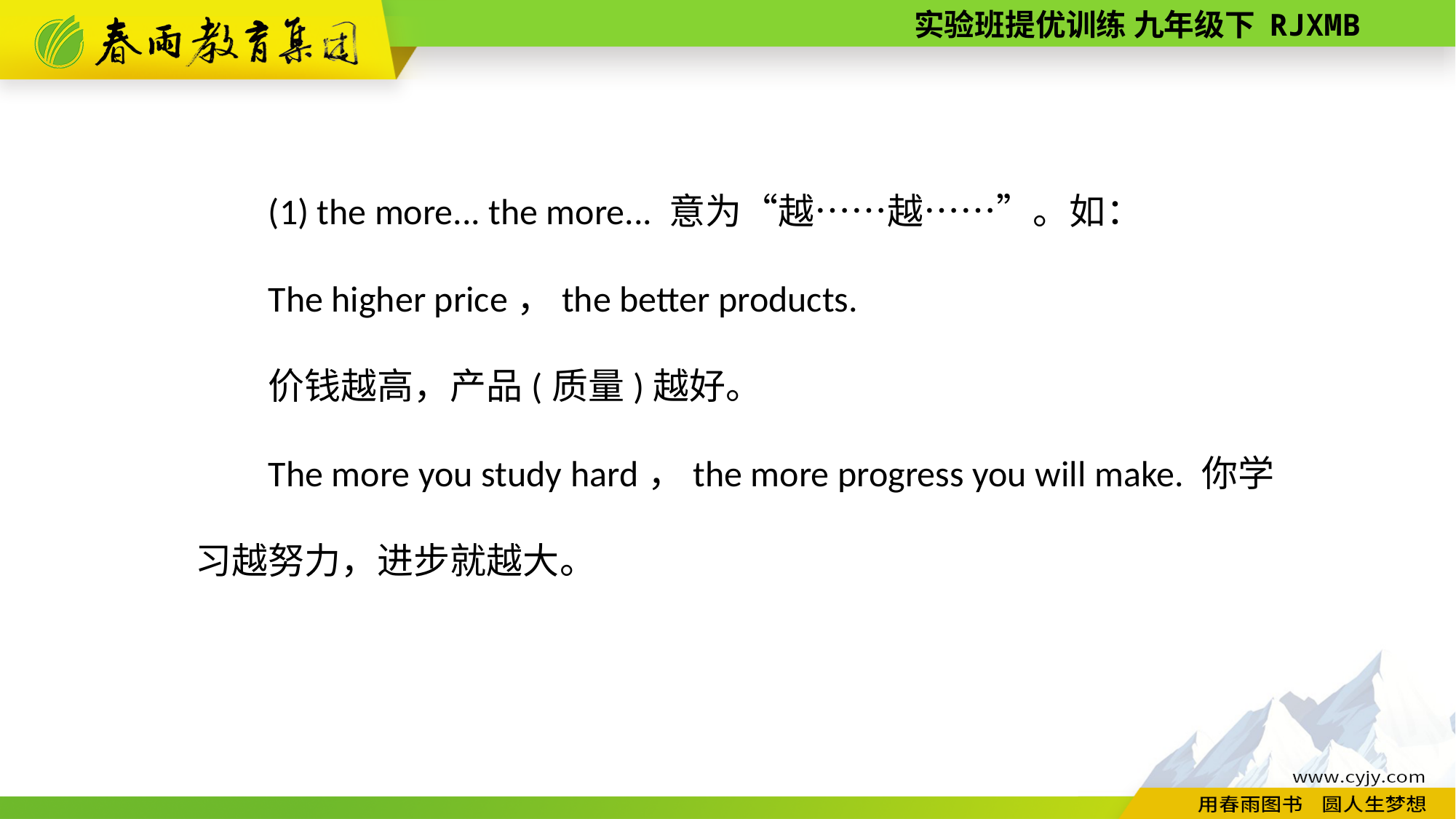

(1) the more... the more... 意为“越……越……”。如：
The higher price，the better products.
价钱越高，产品(质量)越好。
The more you study hard，the more progress you will make. 你学习越努力，进步就越大。